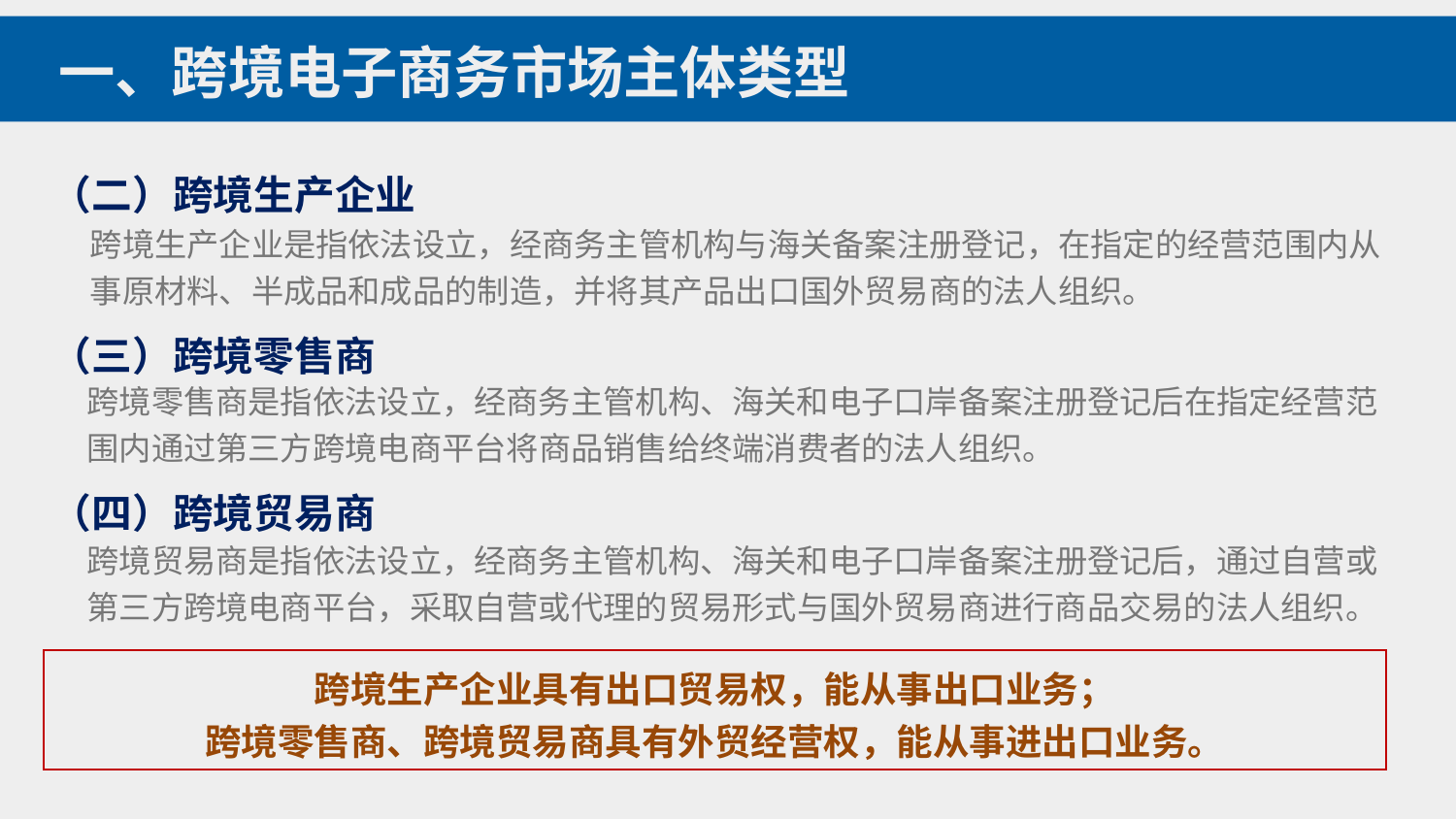

一、跨境电子商务市场主体类型
（二）跨境生产企业
跨境生产企业是指依法设立，经商务主管机构与海关备案注册登记，在指定的经营范围内从事原材料、半成品和成品的制造，并将其产品出口国外贸易商的法人组织。
（三）跨境零售商
跨境零售商是指依法设立，经商务主管机构、海关和电子口岸备案注册登记后在指定经营范围内通过第三方跨境电商平台将商品销售给终端消费者的法人组织。
（四）跨境贸易商
跨境贸易商是指依法设立，经商务主管机构、海关和电子口岸备案注册登记后，通过自营或第三方跨境电商平台，采取自营或代理的贸易形式与国外贸易商进行商品交易的法人组织。
跨境生产企业具有出口贸易权，能从事出口业务；
跨境零售商、跨境贸易商具有外贸经营权，能从事进出口业务。